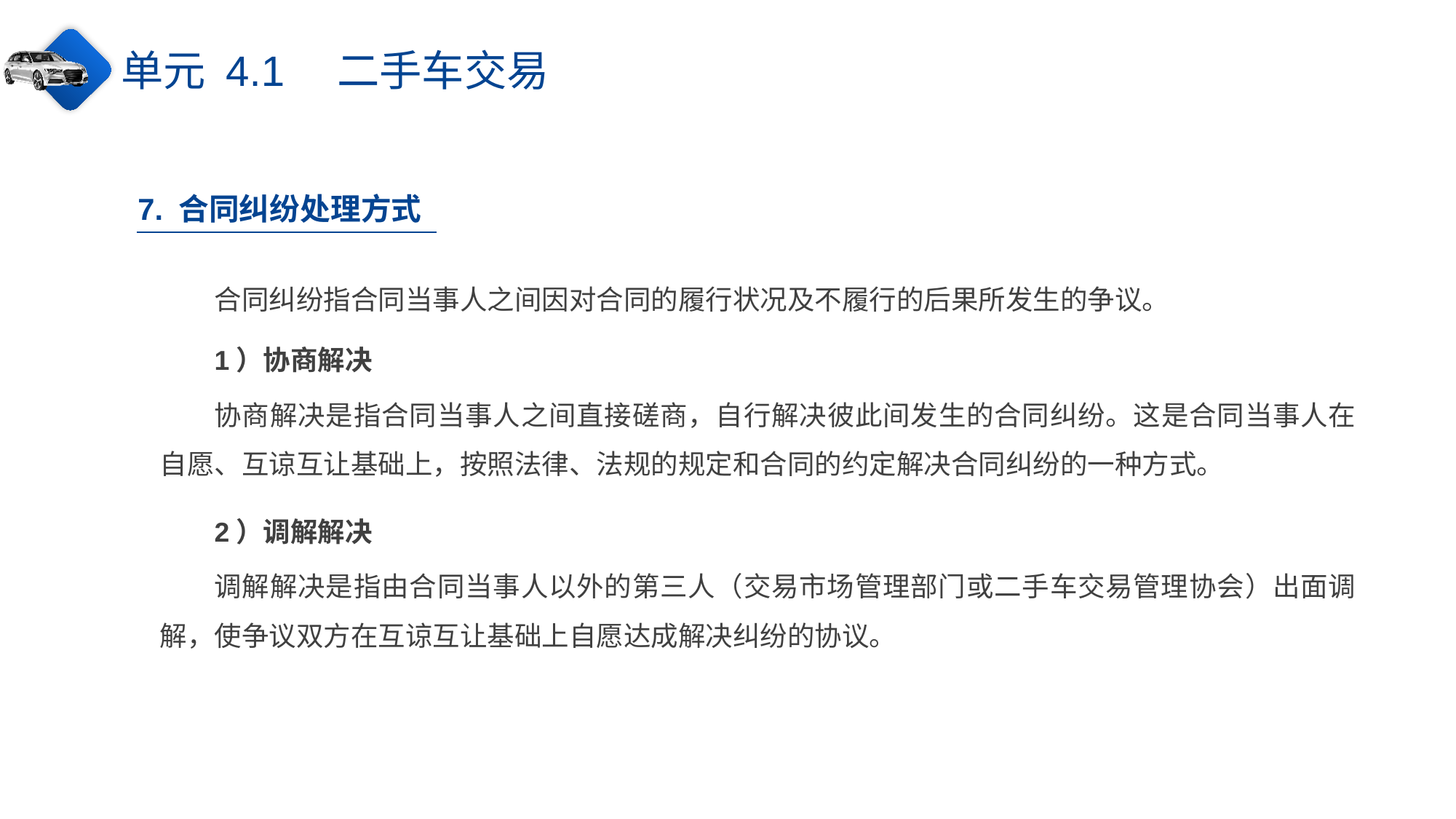

单元 4.1　二手车交易
7. 合同纠纷处理方式
合同纠纷指合同当事人之间因对合同的履行状况及不履行的后果所发生的争议。
1）协商解决
协商解决是指合同当事人之间直接磋商，自行解决彼此间发生的合同纠纷。这是合同当事人在自愿、互谅互让基础上，按照法律、法规的规定和合同的约定解决合同纠纷的一种方式。
2）调解解决
调解解决是指由合同当事人以外的第三人（交易市场管理部门或二手车交易管理协会）出面调解，使争议双方在互谅互让基础上自愿达成解决纠纷的协议。